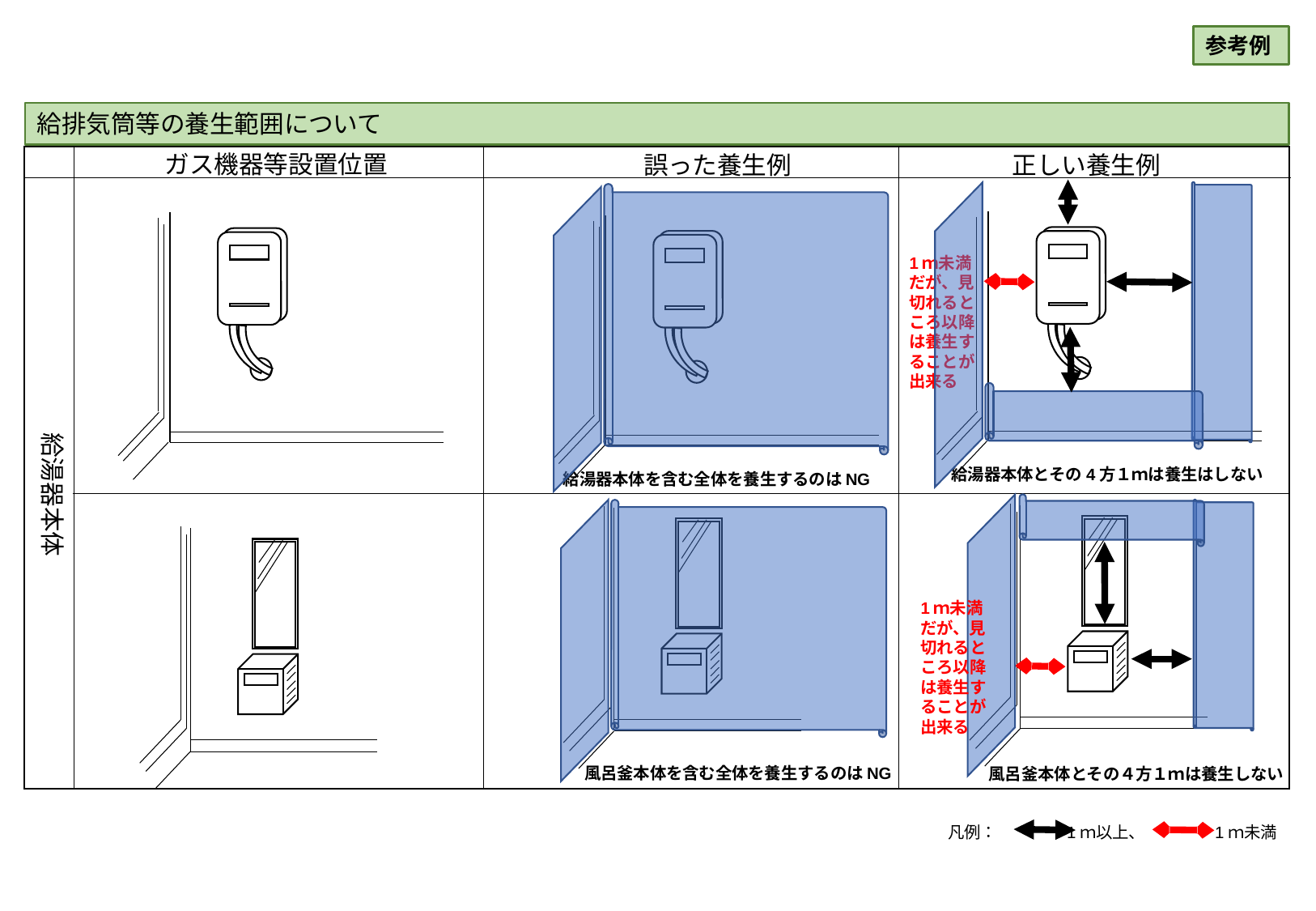

参考例
給排気筒等の養生範囲について
ガス機器等設置位置
正しい養生例
誤った養生例

1ｍ未満だが、見切れるところ以降は養生することが出来る

給湯器本体

給湯器本体とその4方１ｍは養生はしない
給湯器本体を含む全体を養生するのはNG

1ｍ未満だが、見切れるところ以降は養生することが出来る

風呂釜本体を含む全体を養生するのはNG
風呂釜本体とその４方１ｍは養生しない
凡例：　　　　1ｍ以上、　　　　1ｍ未満